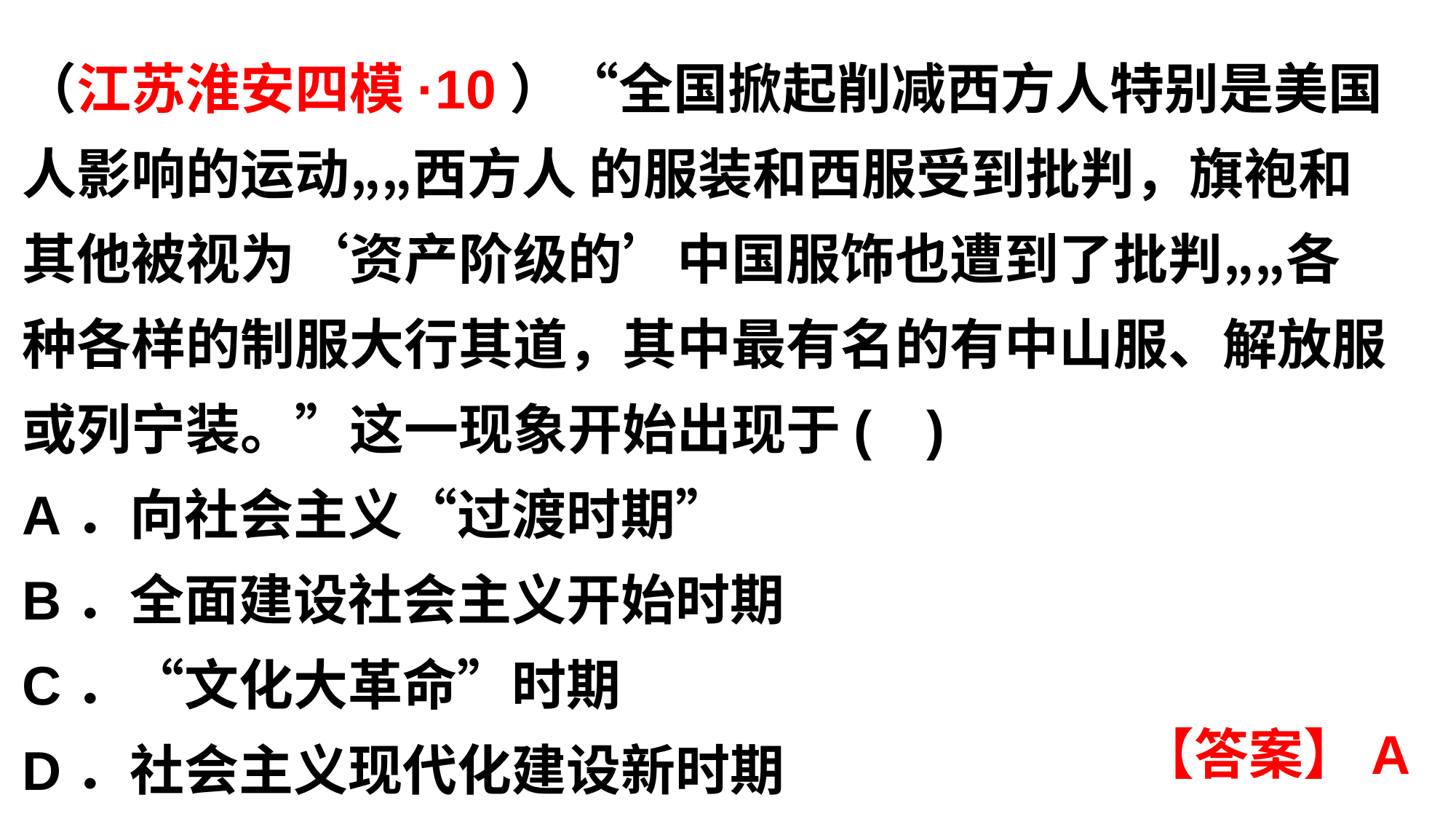

（江苏淮安四模·10）“全国掀起削减西方人特别是美国人影响的运动„„西方人 的服装和西服受到批判，旗袍和其他被视为‘资产阶级的’中国服饰也遭到了批判„„各种各样的制服大行其道，其中最有名的有中山服、解放服或列宁装。”这一现象开始出现于(  )
A．向社会主义“过渡时期”
B．全面建设社会主义开始时期
C．“文化大革命”时期
D．社会主义现代化建设新时期
【答案】A